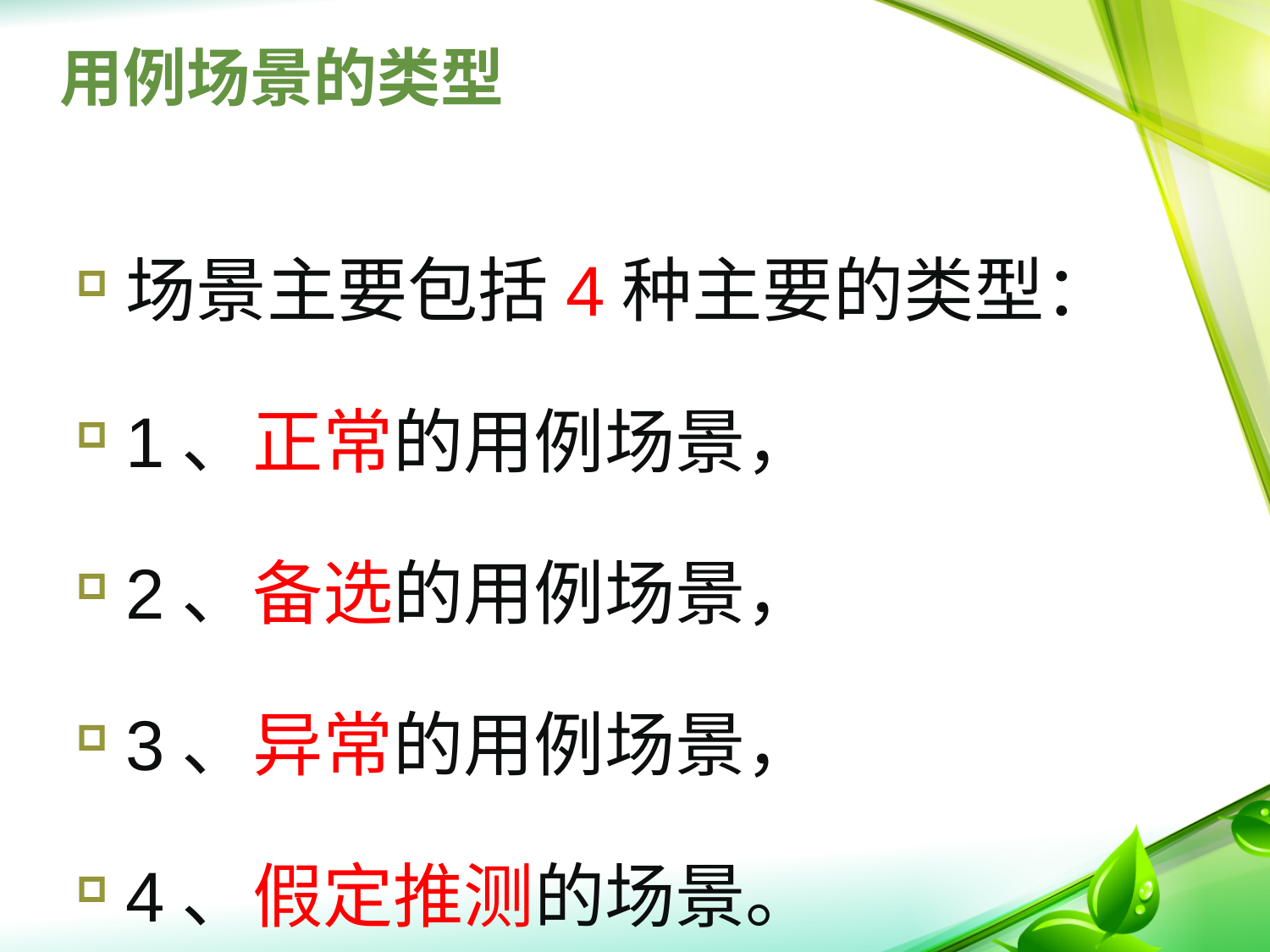

# 用例场景的类型
场景主要包括4种主要的类型：
1、正常的用例场景，
2、备选的用例场景，
3、异常的用例场景，
4、假定推测的场景。